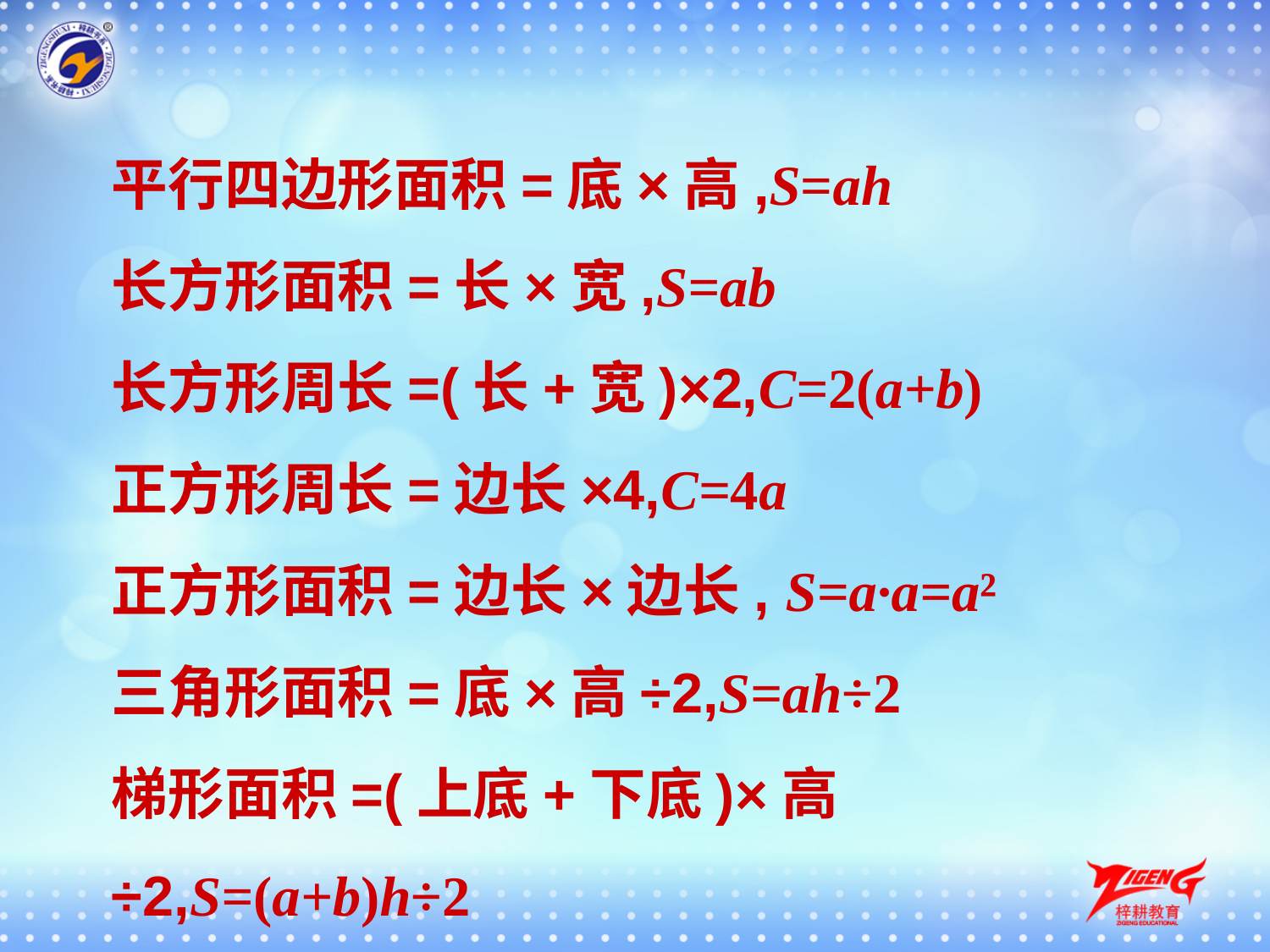

平行四边形面积=底×高,S=ah
长方形面积=长×宽,S=ab
长方形周长=(长+宽)×2,C=2(a+b)
正方形周长=边长×4,C=4a
正方形面积=边长×边长, S=a·a=a²
三角形面积=底×高÷2,S=ah÷2
梯形面积=(上底+下底)×高÷2,S=(a+b)h÷2